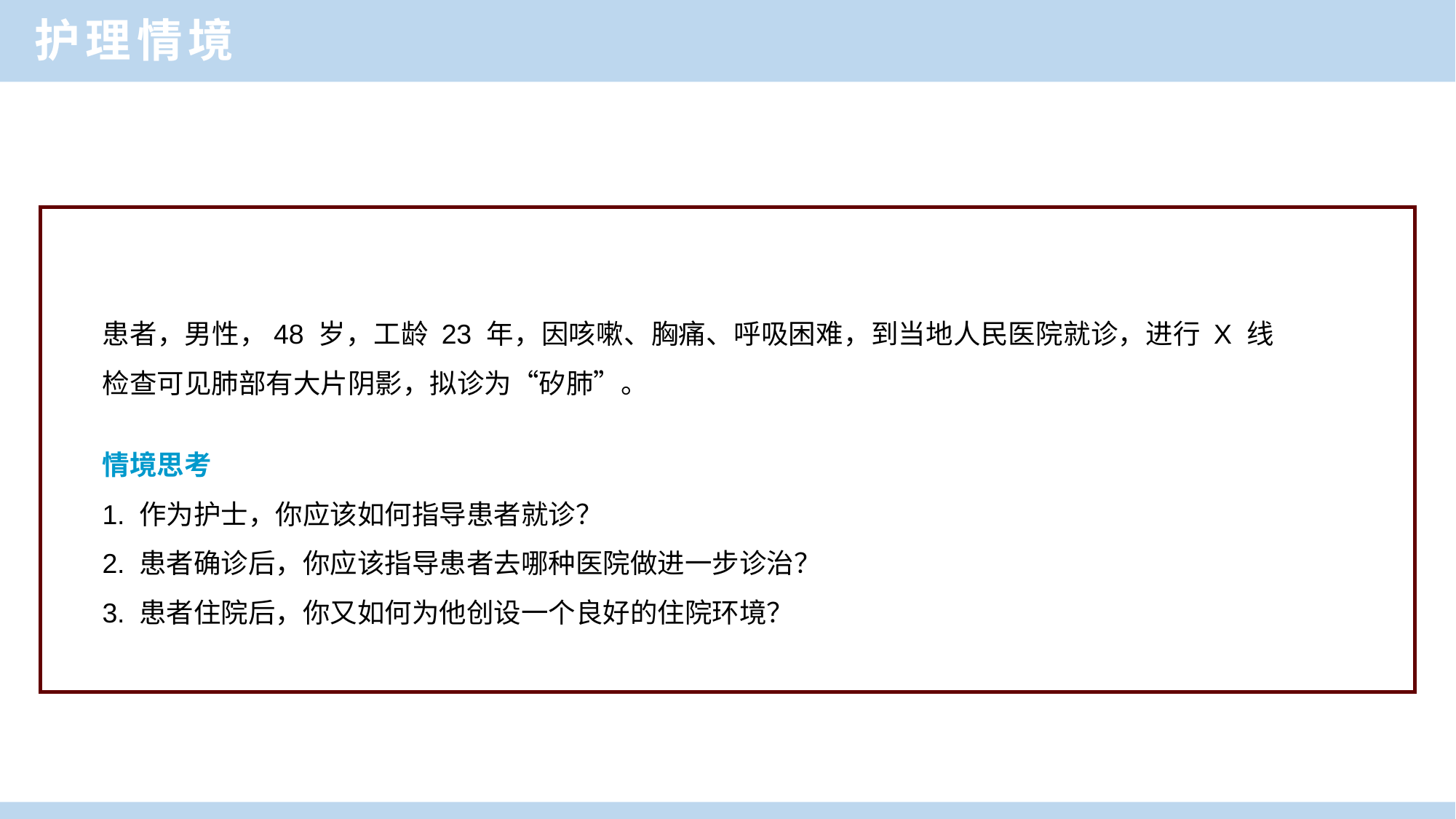

护理情境

患者，男性，48 岁，工龄 23 年，因咳嗽、胸痛、呼吸困难，到当地人民医院就诊，进行 X 线检查可见肺部有大片阴影，拟诊为“矽肺”。

情境思考
1. 作为护士，你应该如何指导患者就诊？
2. 患者确诊后，你应该指导患者去哪种医院做进一步诊治？
3. 患者住院后，你又如何为他创设一个良好的住院环境？